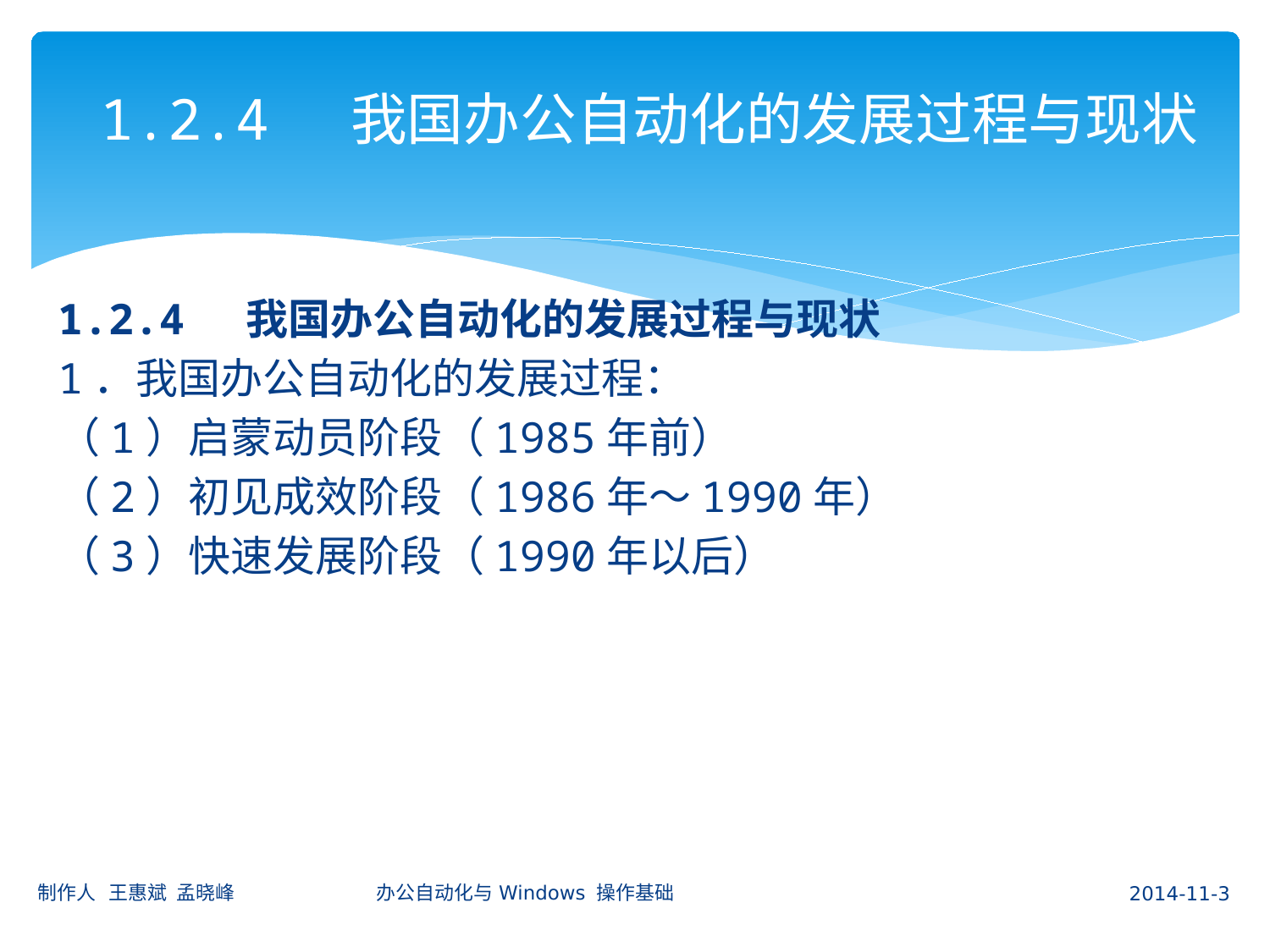

# 1.2.4  我国办公自动化的发展过程与现状
1.2.4  我国办公自动化的发展过程与现状
1．我国办公自动化的发展过程：
（1）启蒙动员阶段（1985年前）
（2）初见成效阶段（1986年～1990年）
（3）快速发展阶段（1990年以后）
制作人   王惠斌  孟晓峰                                办公自动化与Windows 操作基础
2014-11-3